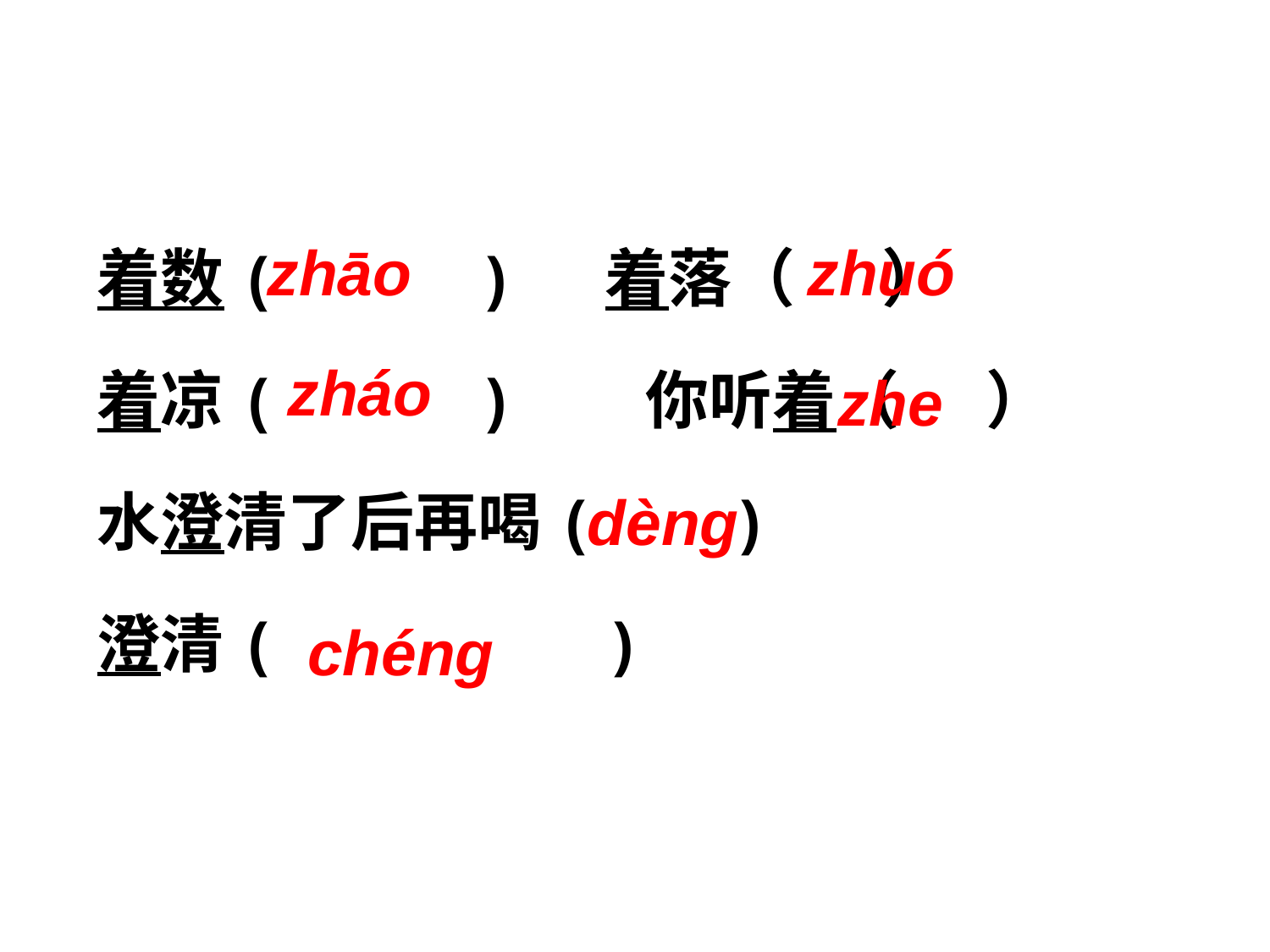

着数(		)  	着落（      ）
着凉(		)   你听着（      ）
水澄清了后再喝(		)
澄清(			)
zhāo
zhuó
zháo
zhe
dèng
chéng